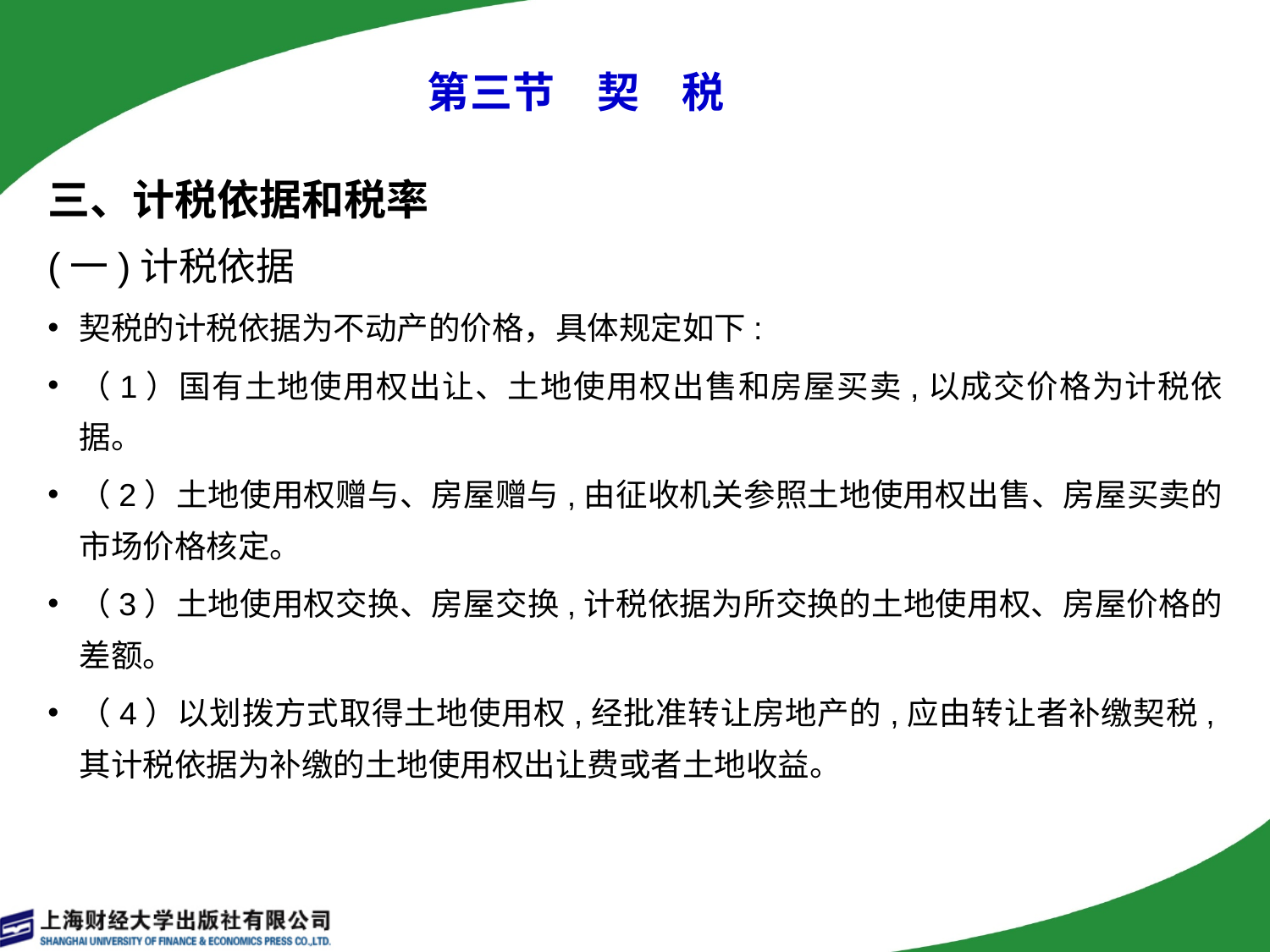

# 第三节　契　税
三、计税依据和税率
(一)计税依据
契税的计税依据为不动产的价格，具体规定如下:
（1）国有土地使用权出让、土地使用权出售和房屋买卖,以成交价格为计税依据。
（2）土地使用权赠与、房屋赠与,由征收机关参照土地使用权出售、房屋买卖的市场价格核定。
（3）土地使用权交换、房屋交换,计税依据为所交换的土地使用权、房屋价格的差额。
（4）以划拨方式取得土地使用权,经批准转让房地产的,应由转让者补缴契税,其计税依据为补缴的土地使用权出让费或者土地收益。